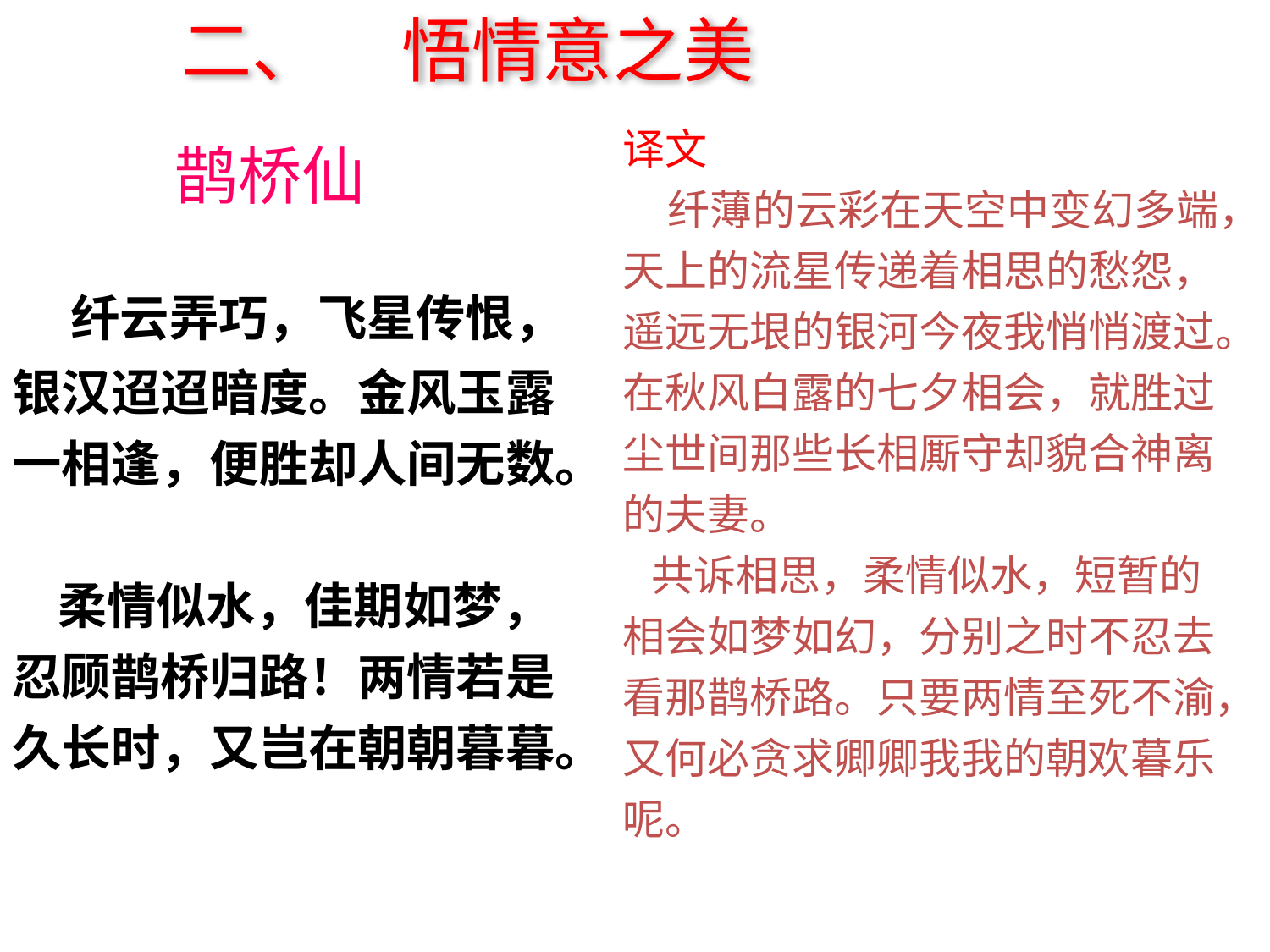

二、     悟情意之美

译文
   纤薄的云彩在天空中变幻多端，天上的流星传递着相思的愁怨，遥远无垠的银河今夜我悄悄渡过。在秋风白露的七夕相会，就胜过尘世间那些长相厮守却貌合神离的夫妻。
  共诉相思，柔情似水，短暂的相会如梦如幻，分别之时不忍去看那鹊桥路。只要两情至死不渝，又何必贪求卿卿我我的朝欢暮乐呢。
# 鹊桥仙
     纤云弄巧，飞星传恨，银汉迢迢暗度。金风玉露一相逢，便胜却人间无数。
   柔情似水，佳期如梦，忍顾鹊桥归路！两情若是久长时，又岂在朝朝暮暮。